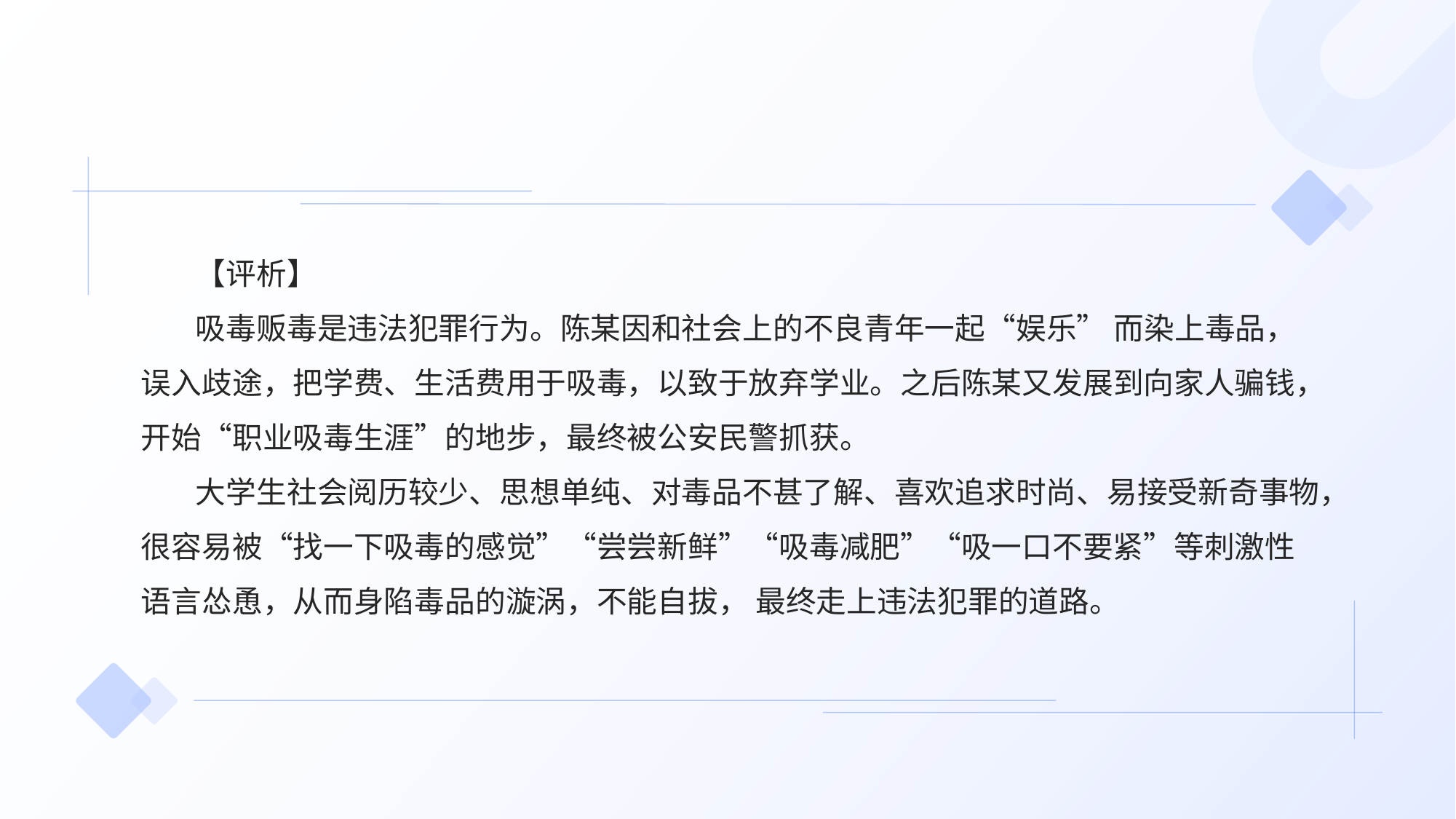

【评析】
吸毒贩毒是违法犯罪行为。陈某因和社会上的不良青年一起“娱乐” 而染上毒品，误入歧途，把学费、生活费用于吸毒，以致于放弃学业。之后陈某又发展到向家人骗钱，开始“职业吸毒生涯”的地步，最终被公安民警抓获。
大学生社会阅历较少、思想单纯、对毒品不甚了解、喜欢追求时尚、易接受新奇事物，很容易被“找一下吸毒的感觉”“尝尝新鲜”“吸毒减肥”“吸一口不要紧”等刺激性语言怂恿，从而身陷毒品的漩涡，不能自拔， 最终走上违法犯罪的道路。